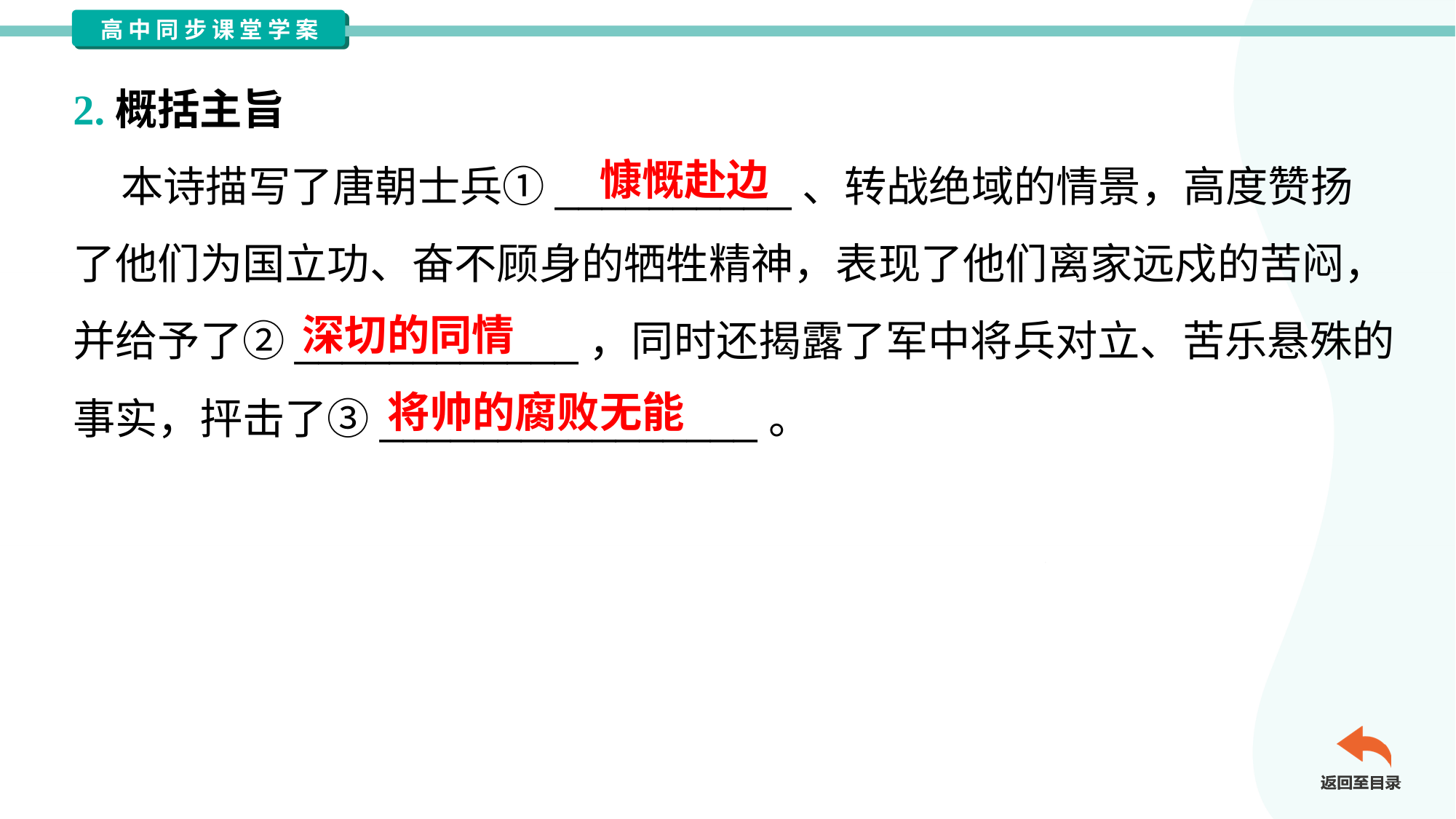

2.概括主旨
    本诗描写了唐朝士兵①__________、转战绝域的情景，高度赞扬
了他们为国立功、奋不顾身的牺牲精神，表现了他们离家远戍的苦闷，
并给予了②____________，同时还揭露了军中将兵对立、苦乐悬殊的
事实，抨击了③________________。
慷慨赴边
深切的同情
将帅的腐败无能